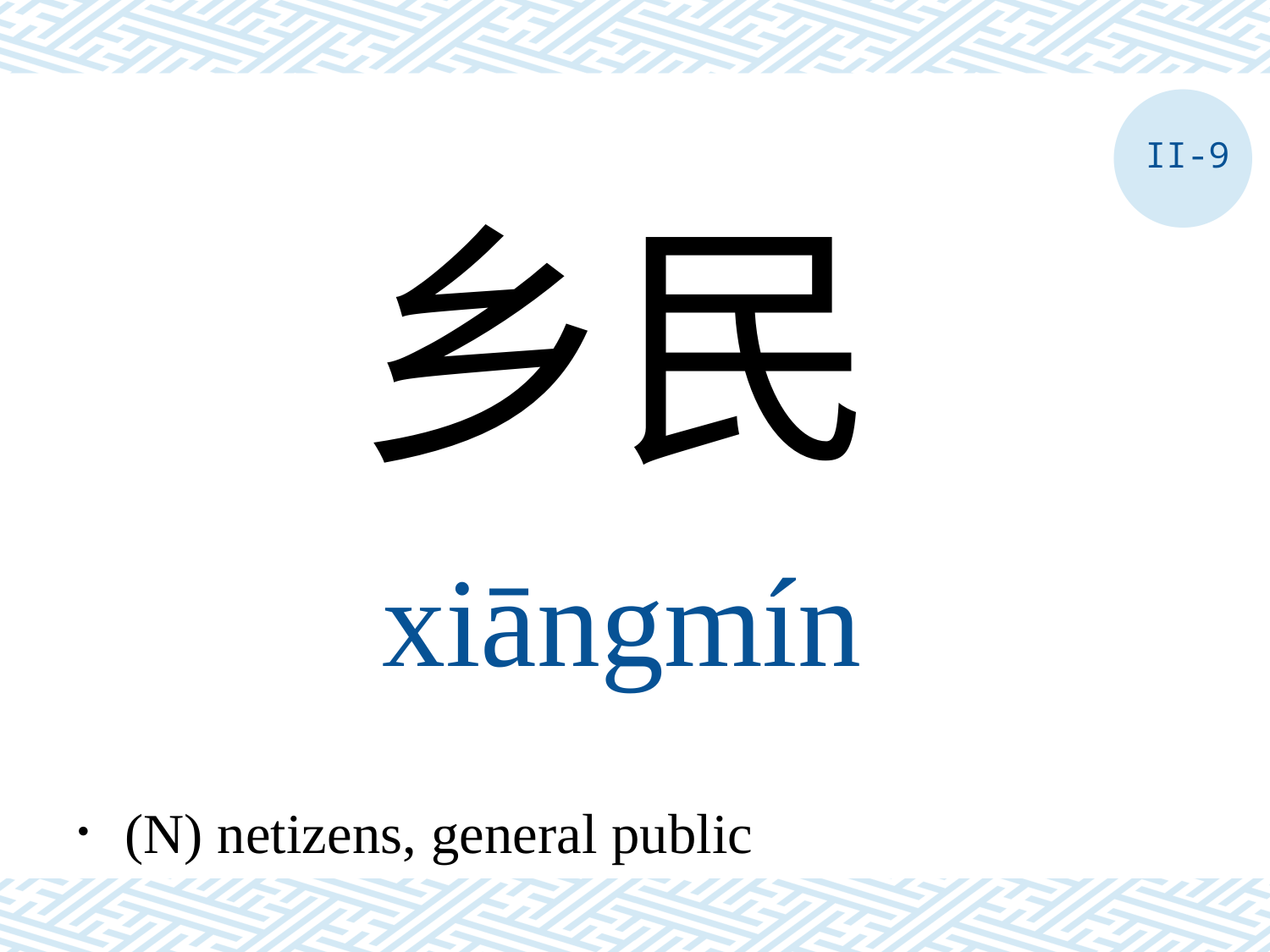

II-9

乡民
xiāngmín
．(N) netizens, general public